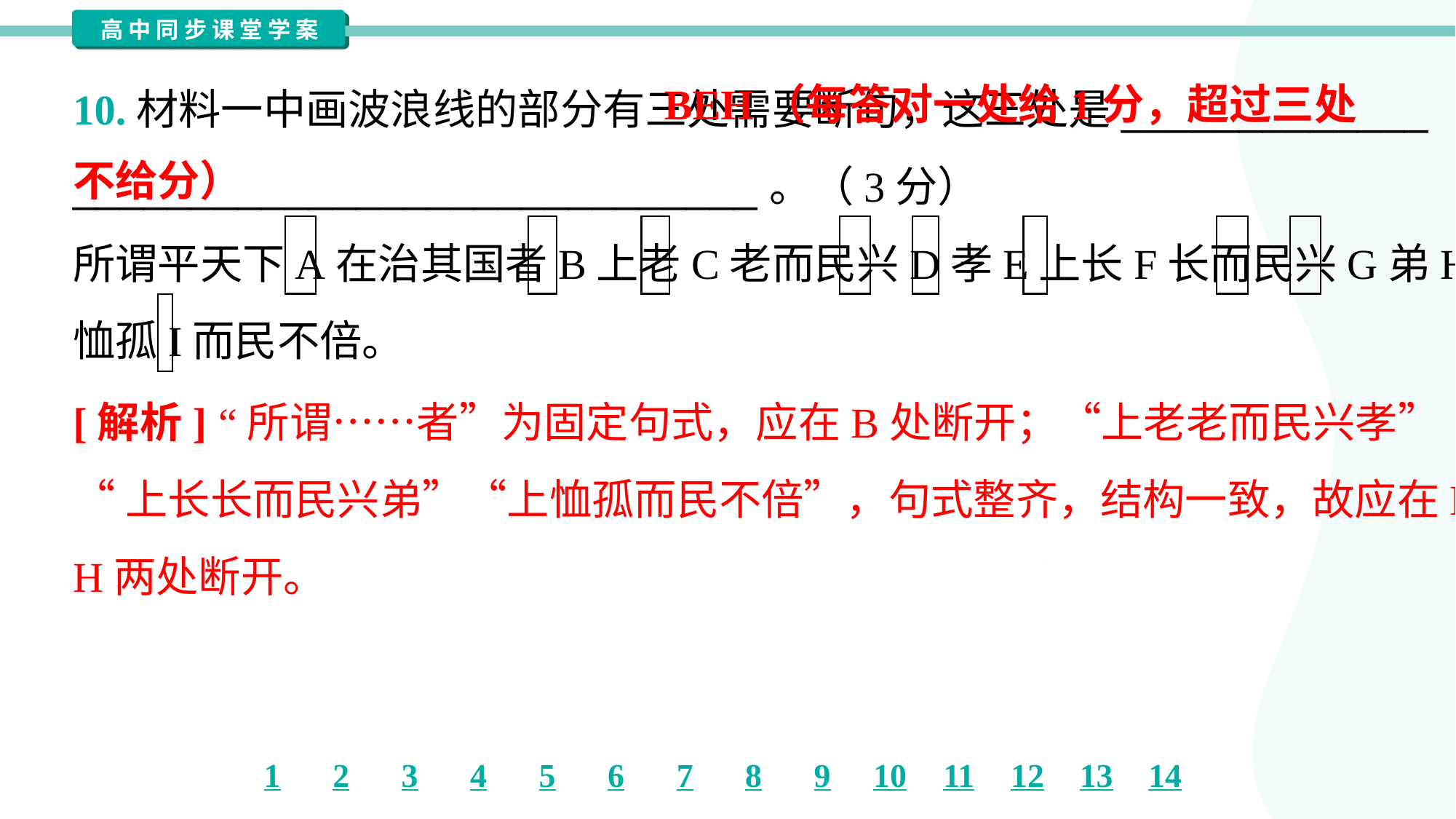

BEH（每答对一处给1分，超过三处不给分）
10.材料一中画波浪线的部分有三处需要断句，这三处是_____________
_____________________________。（3分）
所谓平天下A在治其国者B上老C老而民兴D孝E上长F长而民兴G弟H上
恤孤I而民不倍。

[解析] “所谓……者”为固定句式，应在B处断开；“上老老而民兴孝”
“上长长而民兴弟”“上恤孤而民不倍”，句式整齐，结构一致，故应在E、
H两处断开。